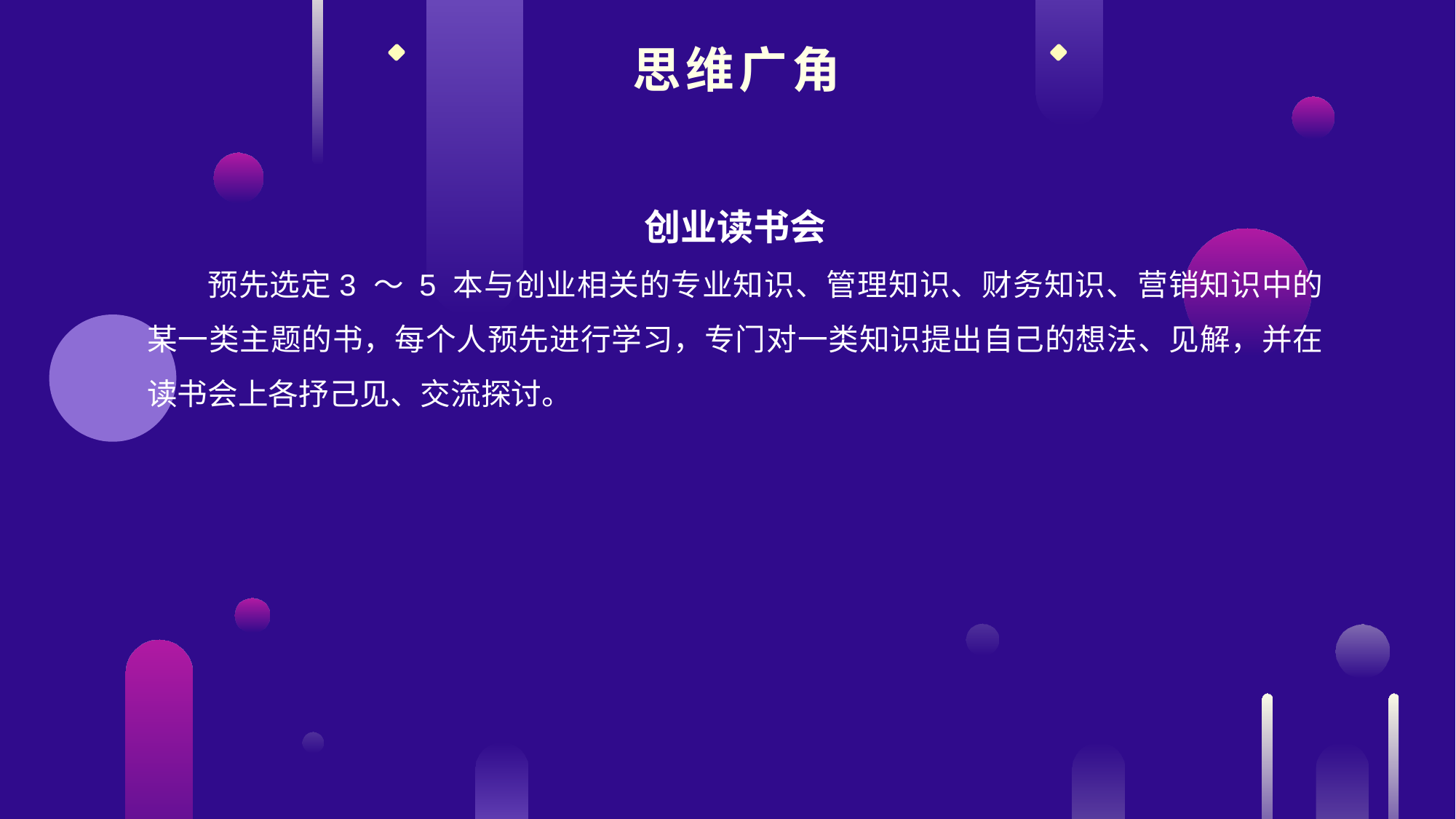

思维广角

创业读书会
预先选定3 ～ 5 本与创业相关的专业知识、管理知识、财务知识、营销知识中的某一类主题的书，每个人预先进行学习，专门对一类知识提出自己的想法、见解，并在读书会上各抒己见、交流探讨。